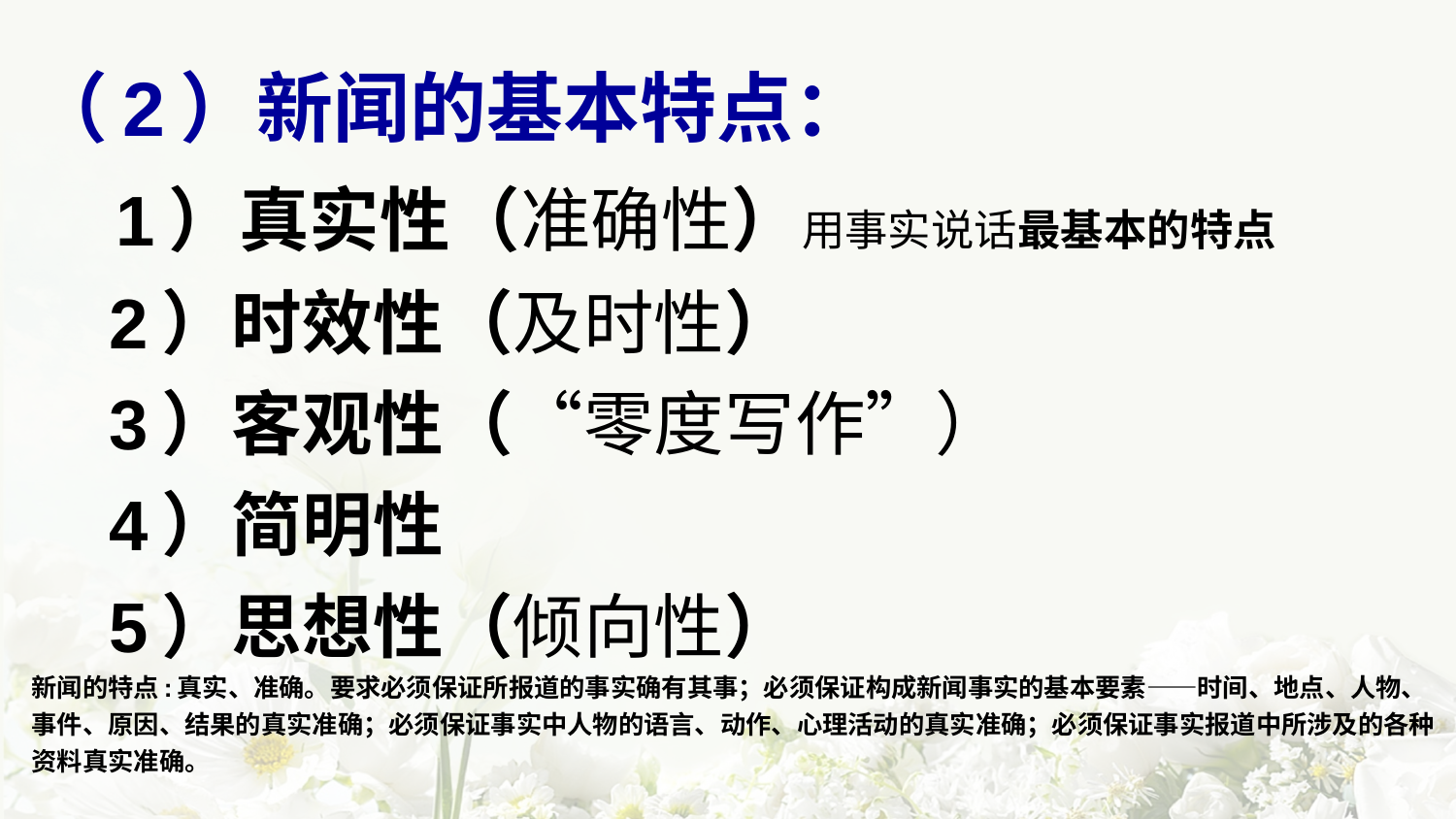

# （2）新闻的基本特点： 1）真实性（准确性）用事实说话最基本的特点 2）时效性（及时性） 3）客观性（“零度写作”） 4）简明性 5）思想性（倾向性） 新闻的特点:真实、准确。要求必须保证所报道的事实确有其事；必须保证构成新闻事实的基本要素——时间、地点、人物、事件、原因、结果的真实准确；必须保证事实中人物的语言、动作、心理活动的真实准确；必须保证事实报道中所涉及的各种资料真实准确。